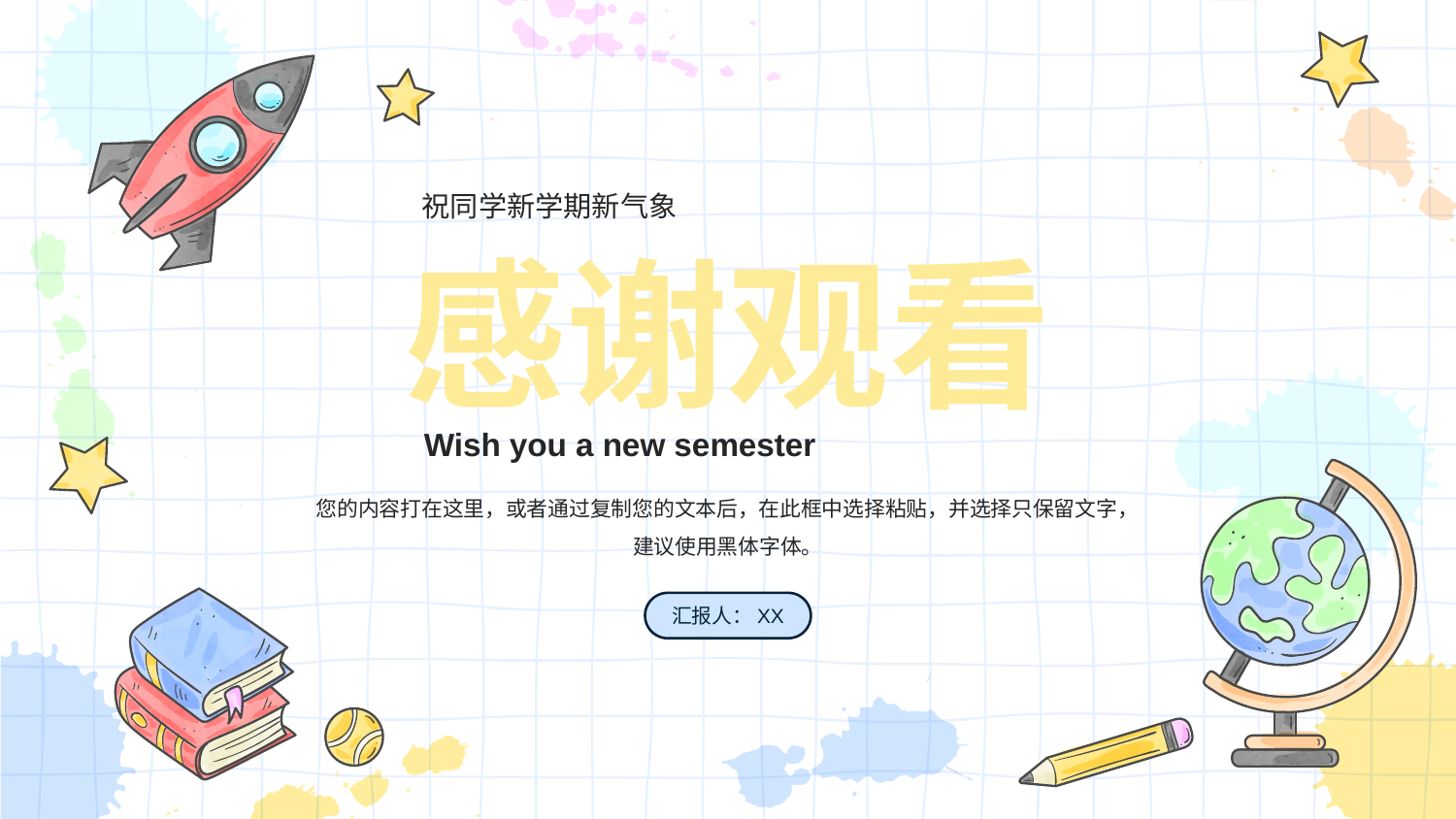

祝同学新学期新气象
感谢观看
Wish you a new semester

您的内容打在这里，或者通过复制您的文本后，在此框中选择粘贴，并选择只保留文字，建议使用黑体字体。

汇报人：XX